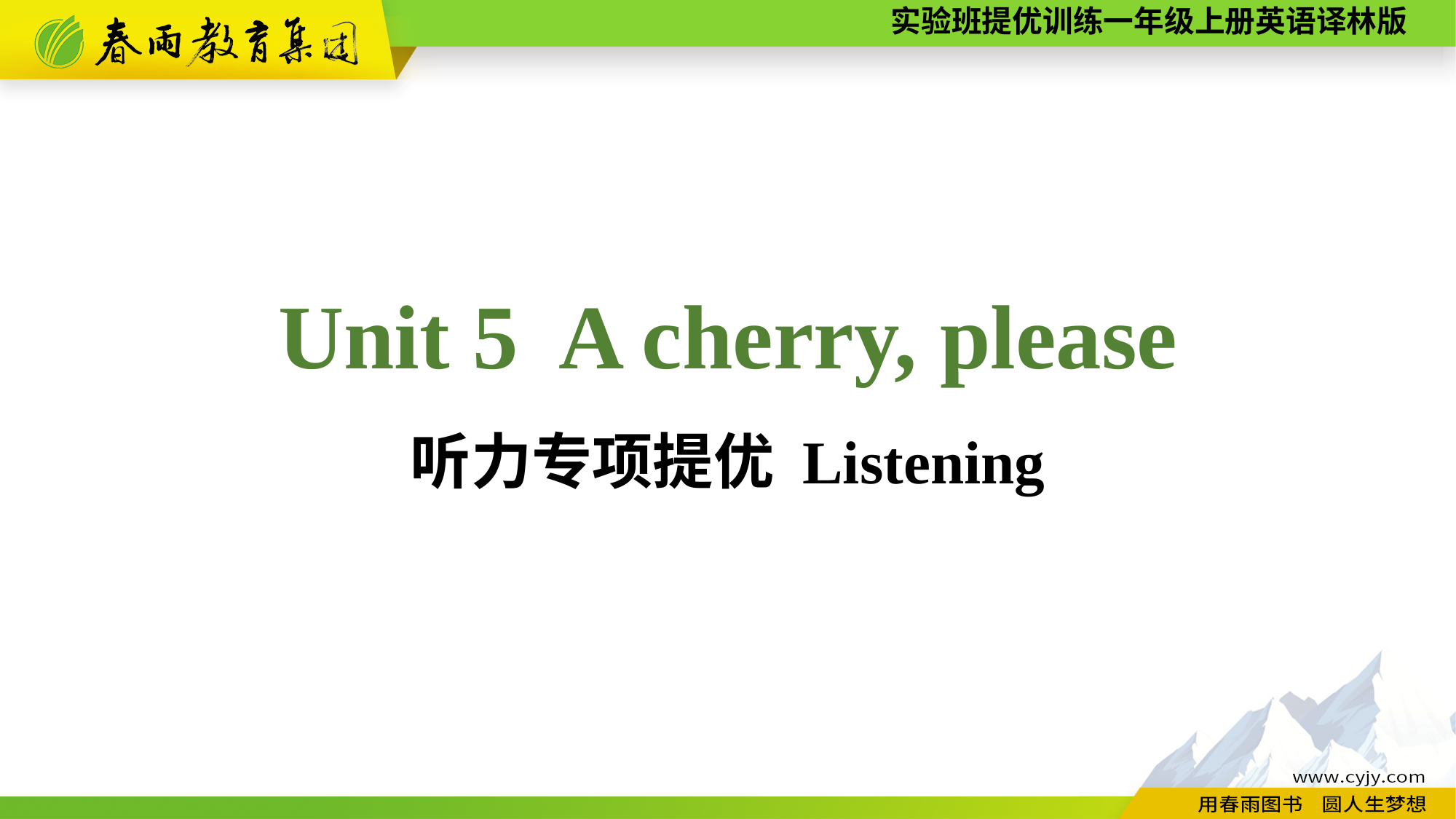

Unit 5  A cherry, please
听力专项提优 Listening